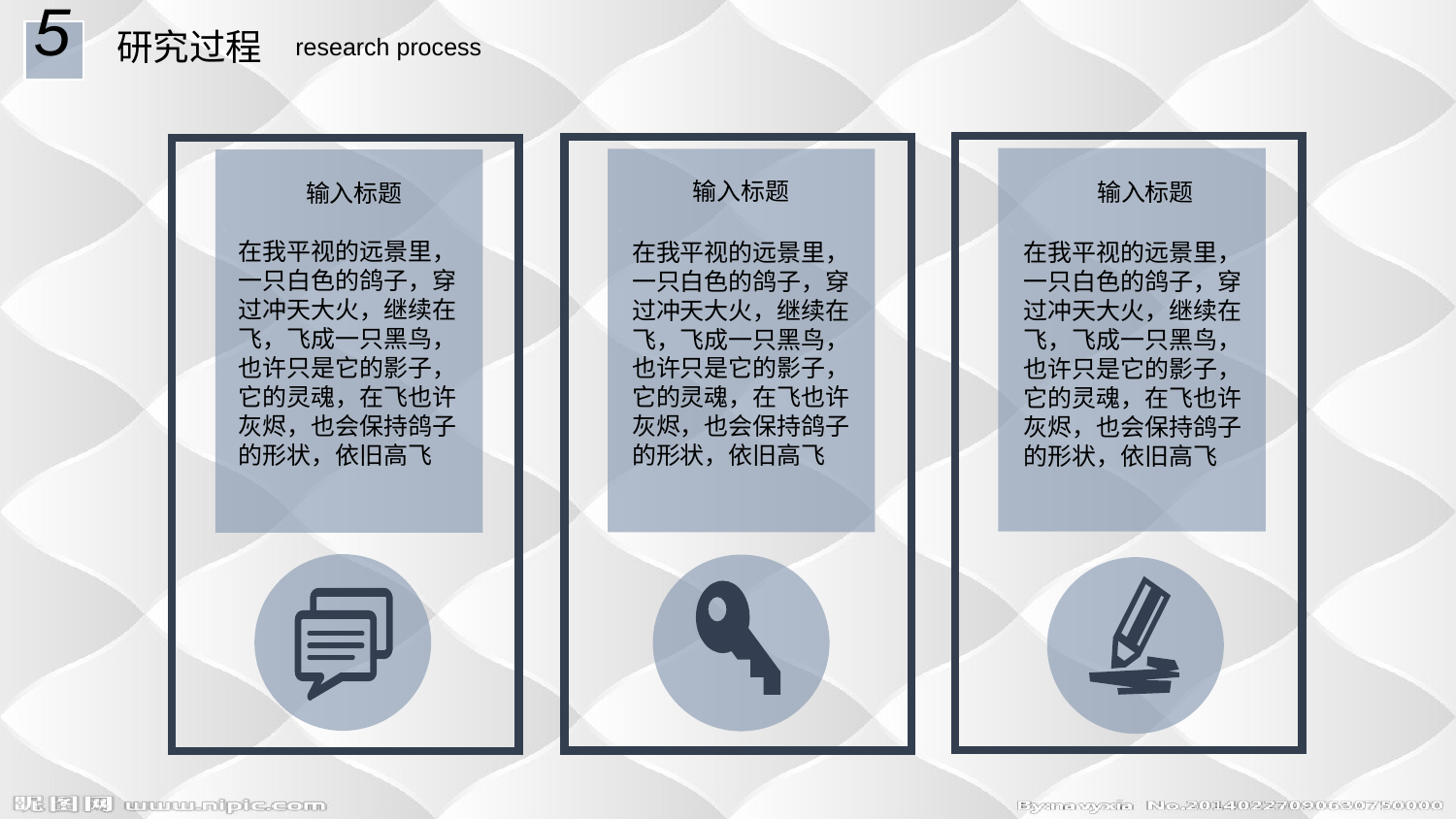

5
研究过程

research process

输入标题
输入标题
输入标题
在我平视的远景里，一只白色的鸽子，穿过冲天大火，继续在飞，飞成一只黑鸟，也许只是它的影子，它的灵魂，在飞也许灰烬，也会保持鸽子的形状，依旧高飞
在我平视的远景里，一只白色的鸽子，穿过冲天大火，继续在飞，飞成一只黑鸟，也许只是它的影子，它的灵魂，在飞也许灰烬，也会保持鸽子的形状，依旧高飞
在我平视的远景里，一只白色的鸽子，穿过冲天大火，继续在飞，飞成一只黑鸟，也许只是它的影子，它的灵魂，在飞也许灰烬，也会保持鸽子的形状，依旧高飞